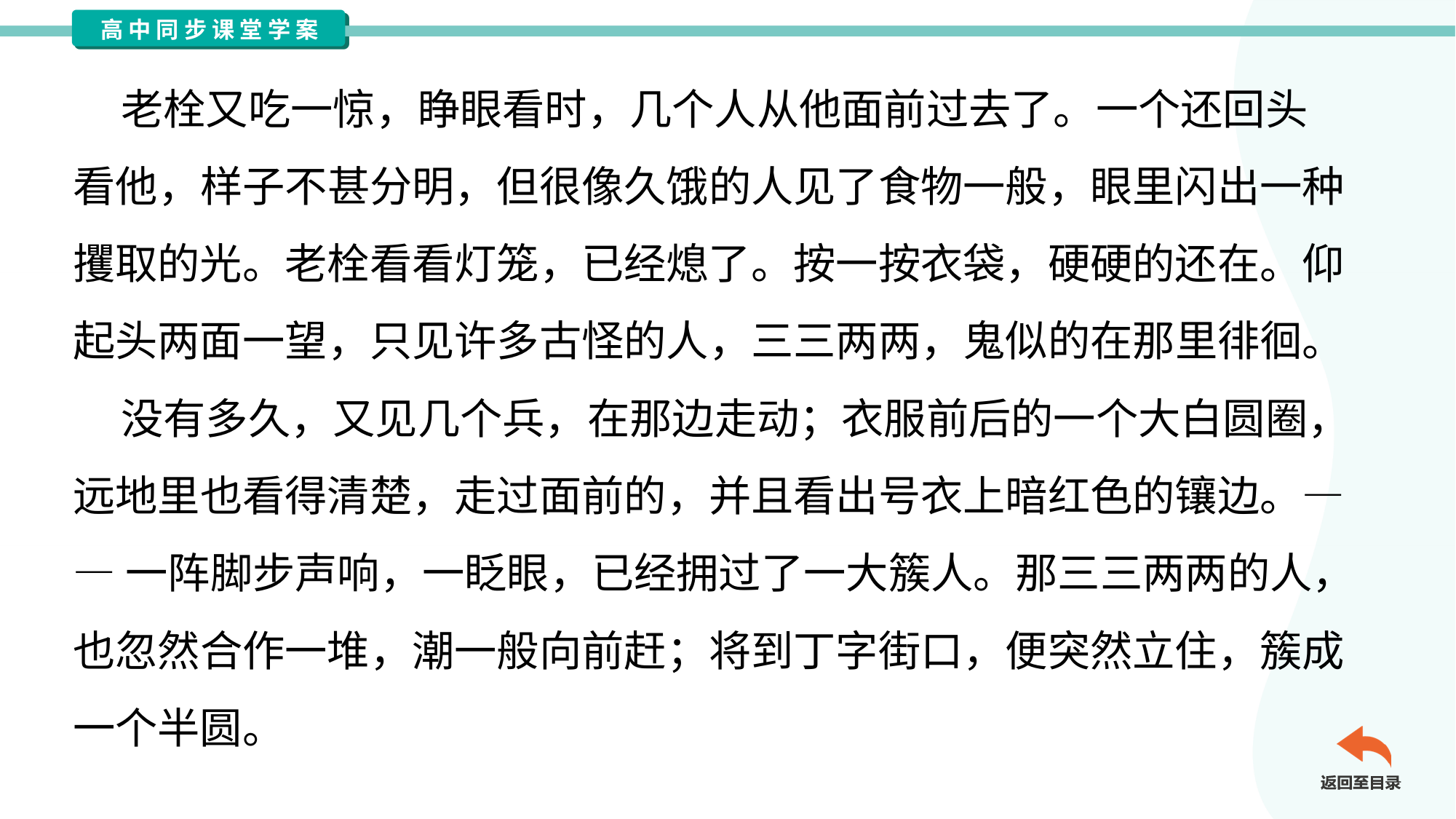

老栓又吃一惊，睁眼看时，几个人从他面前过去了。一个还回头
看他，样子不甚分明，但很像久饿的人见了食物一般，眼里闪出一种
攫取的光。老栓看看灯笼，已经熄了。按一按衣袋，硬硬的还在。仰
起头两面一望，只见许多古怪的人，三三两两，鬼似的在那里徘徊。
    没有多久，又见几个兵，在那边走动；衣服前后的一个大白圆圈，
远地里也看得清楚，走过面前的，并且看出号衣上暗红色的镶边。—
—一阵脚步声响，一眨眼，已经拥过了一大簇人。那三三两两的人，
也忽然合作一堆，潮一般向前赶；将到丁字街口，便突然立住，簇成
一个半圆。